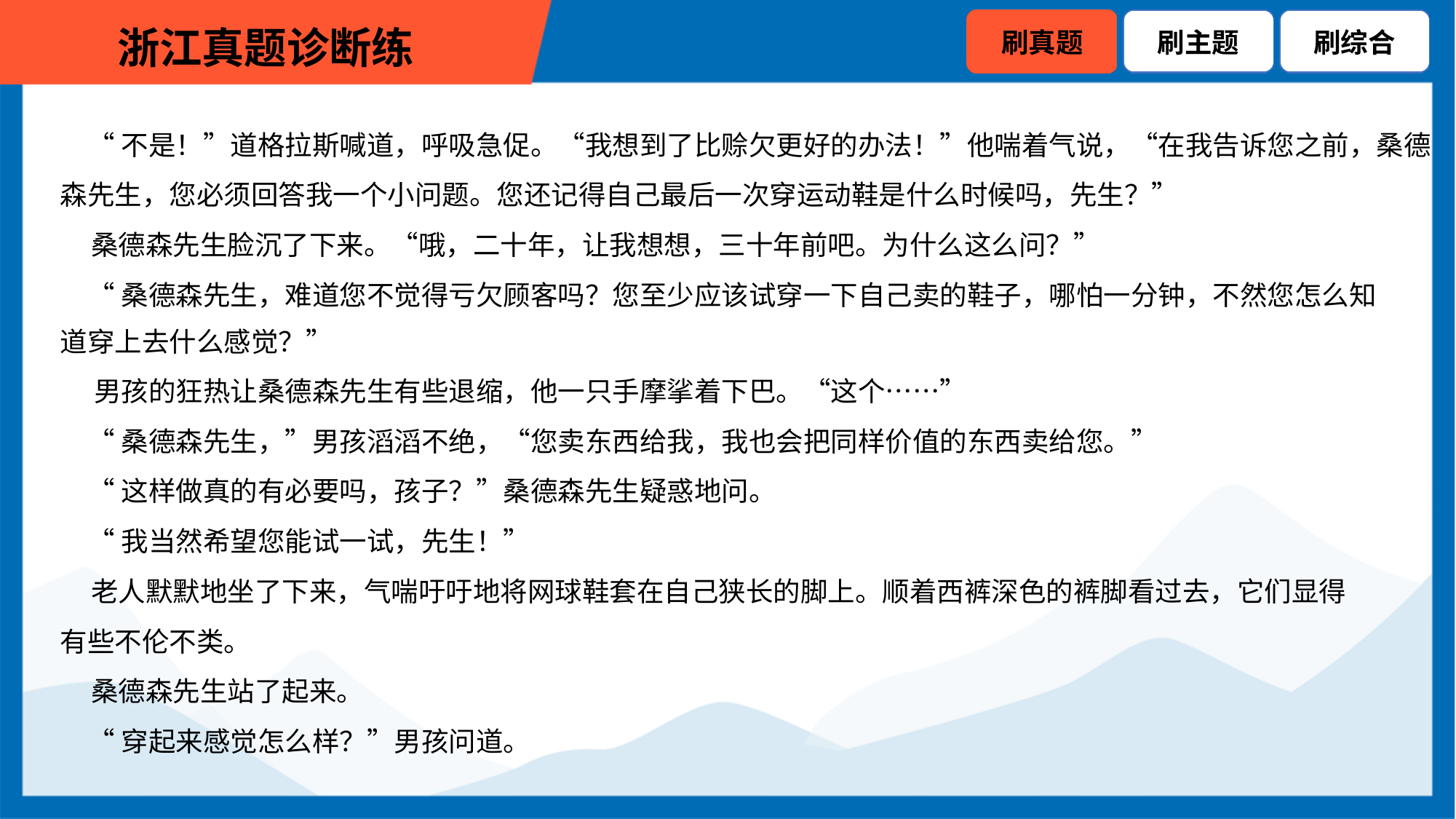

“不是！”道格拉斯喊道，呼吸急促。“我想到了比赊欠更好的办法！”他喘着气说，“在我告诉您之前，桑德
森先生，您必须回答我一个小问题。您还记得自己最后一次穿运动鞋是什么时候吗，先生？”
    桑德森先生脸沉了下来。“哦，二十年，让我想想，三十年前吧。为什么这么问？”
    “桑德森先生，难道您不觉得亏欠顾客吗？您至少应该试穿一下自己卖的鞋子，哪怕一分钟，不然您怎么知
道穿上去什么感觉？”
    男孩的狂热让桑德森先生有些退缩，他一只手摩挲着下巴。“这个……”
    “桑德森先生，”男孩滔滔不绝，“您卖东西给我，我也会把同样价值的东西卖给您。”
    “这样做真的有必要吗，孩子？”桑德森先生疑惑地问。
    “我当然希望您能试一试，先生！”
    老人默默地坐了下来，气喘吁吁地将网球鞋套在自己狭长的脚上。顺着西裤深色的裤脚看过去，它们显得
有些不伦不类。
    桑德森先生站了起来。
    “穿起来感觉怎么样？”男孩问道。